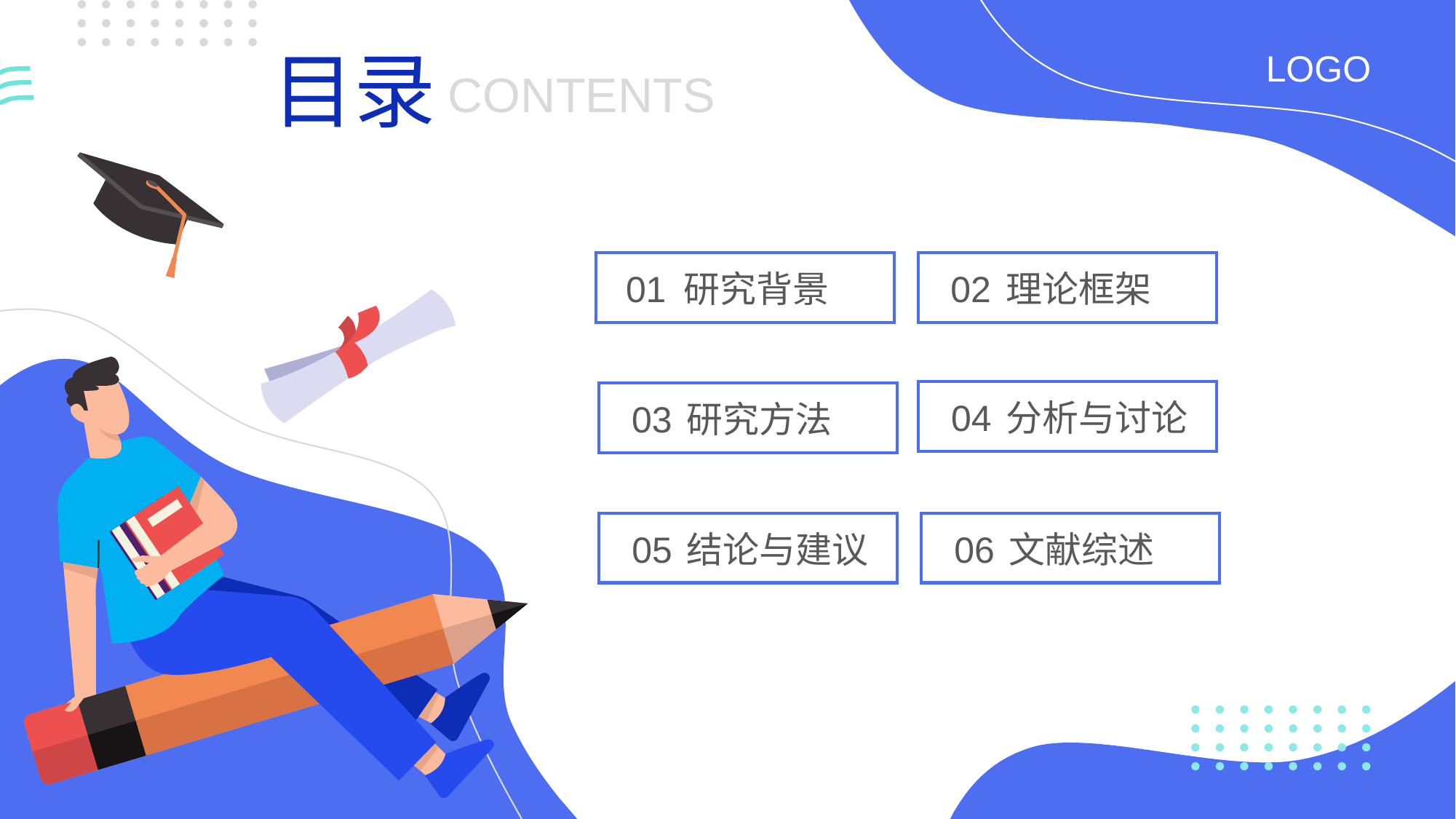

目录
LOGO
CONTENTS

研究背景
01

理论框架
02

分析与讨论
04

研究方法
03

结论与建议
05

文献综述
06